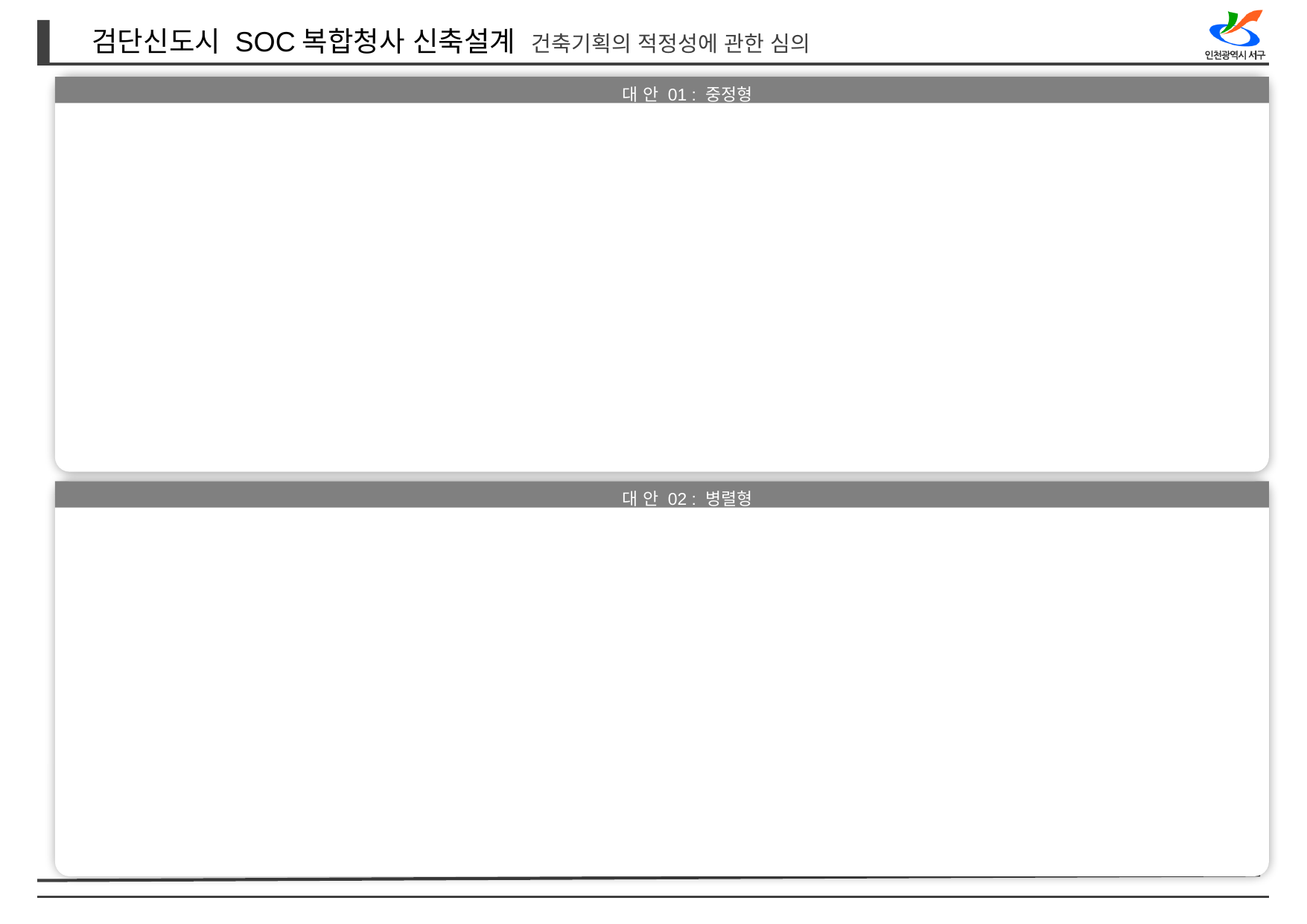

대 안 01 : 중정형

대 안 02 : 병렬형